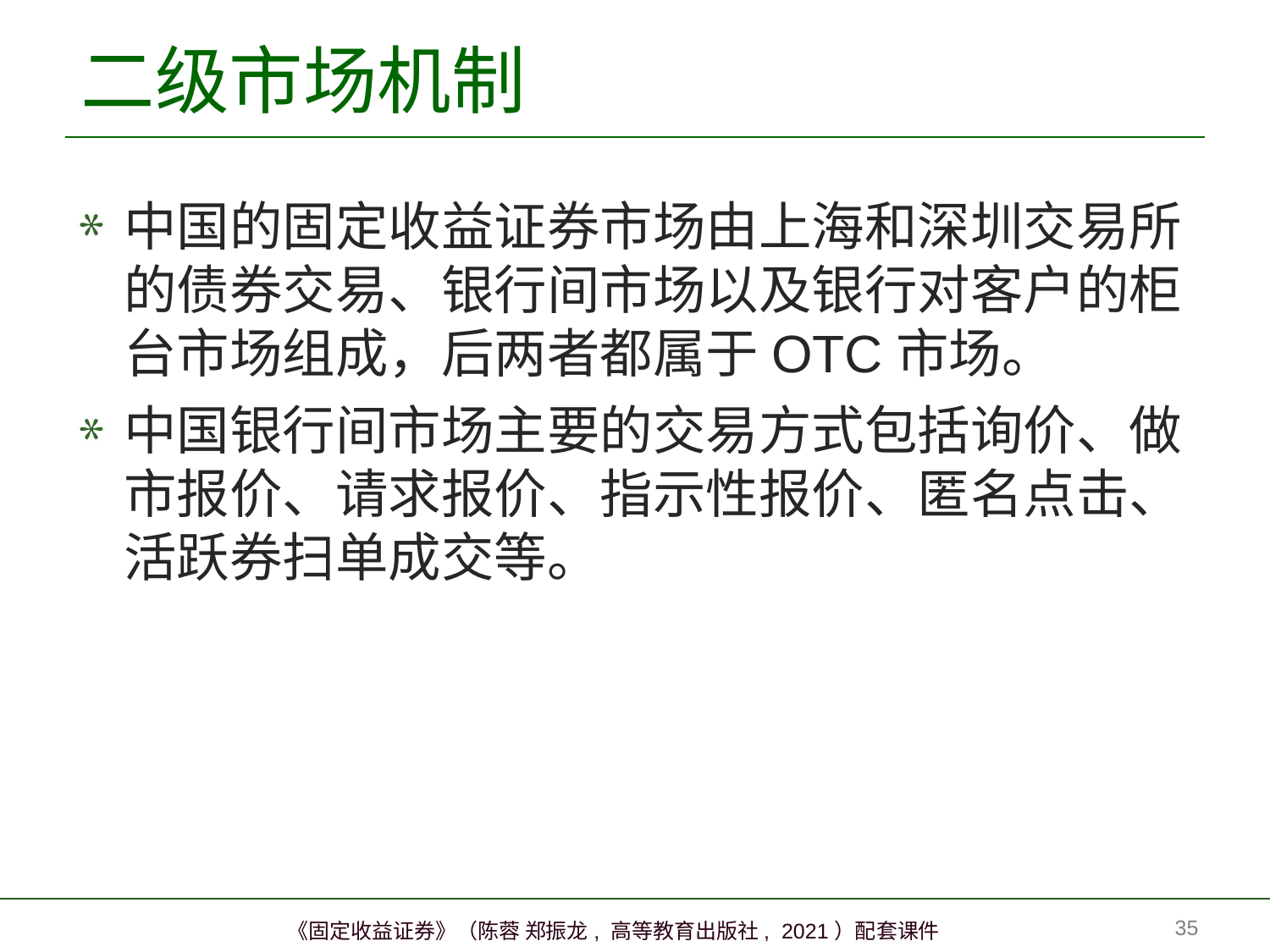

# 二级市场机制
中国的固定收益证券市场由上海和深圳交易所的债券交易、银行间市场以及银行对客户的柜台市场组成，后两者都属于OTC市场。
中国银行间市场主要的交易方式包括询价、做市报价、请求报价、指示性报价、匿名点击、活跃券扫单成交等。
35